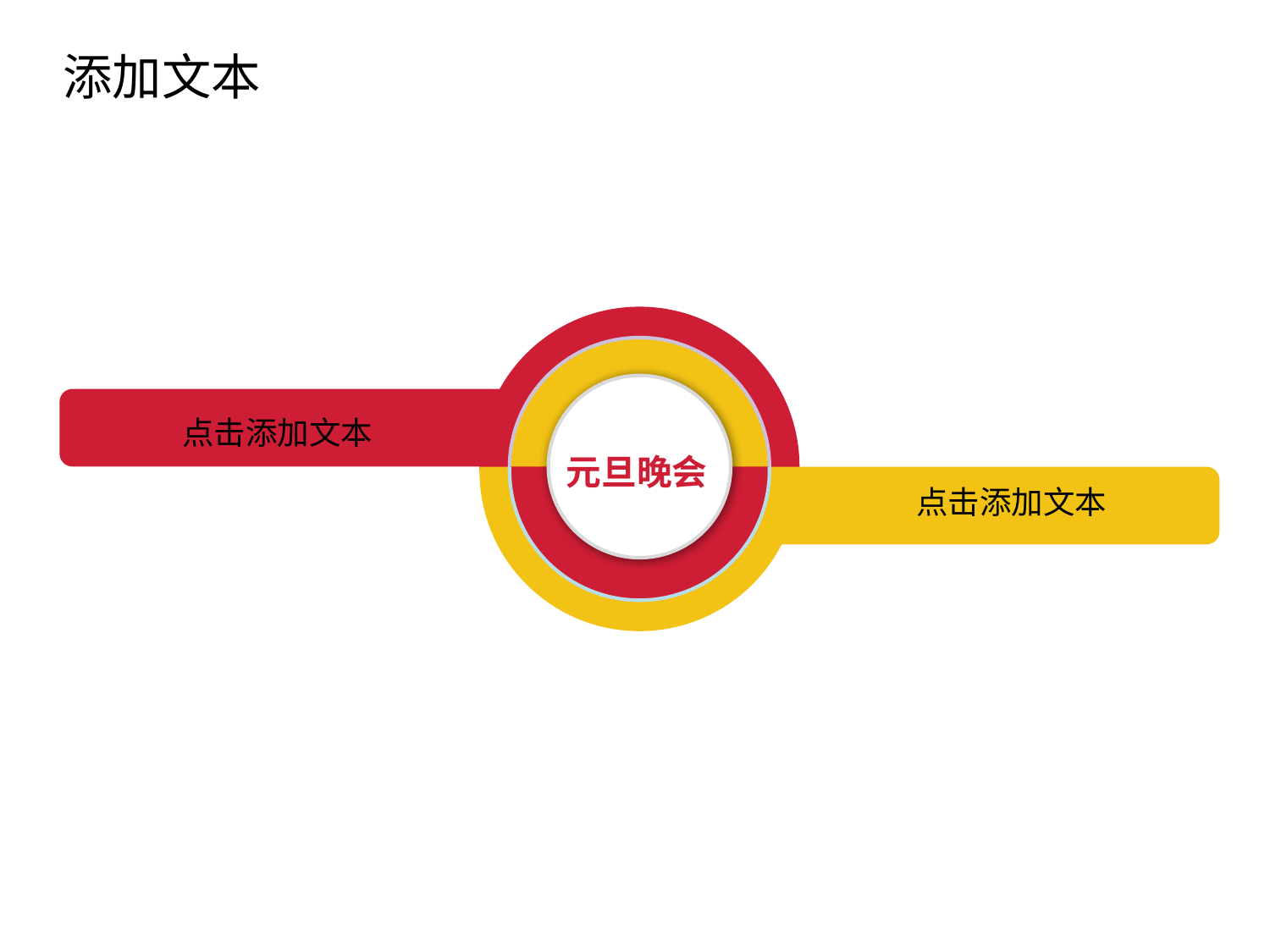

添加文本
点击添加文本

元旦晚会

点击添加文本
点击添加文本
点击添加文本
点击添加文本
点击添加文本